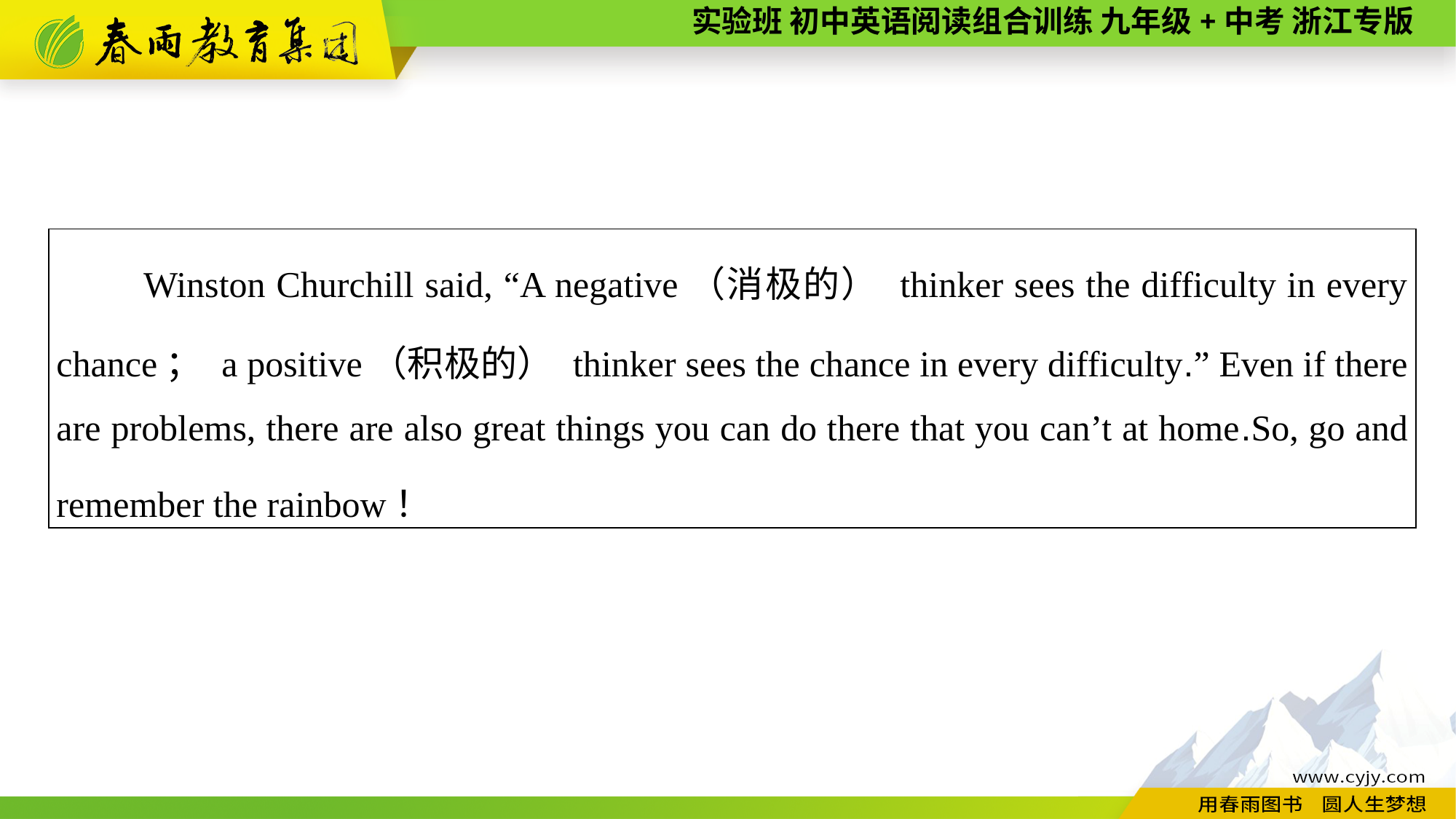

| Winston Churchill said, “A negative（消极的） thinker sees the difficulty in every chance； a positive（积极的） thinker sees the chance in every difficulty.” Even if there are problems, there are also great things you can do there that you can’t at home.So, go and remember the rainbow！ |
| --- |